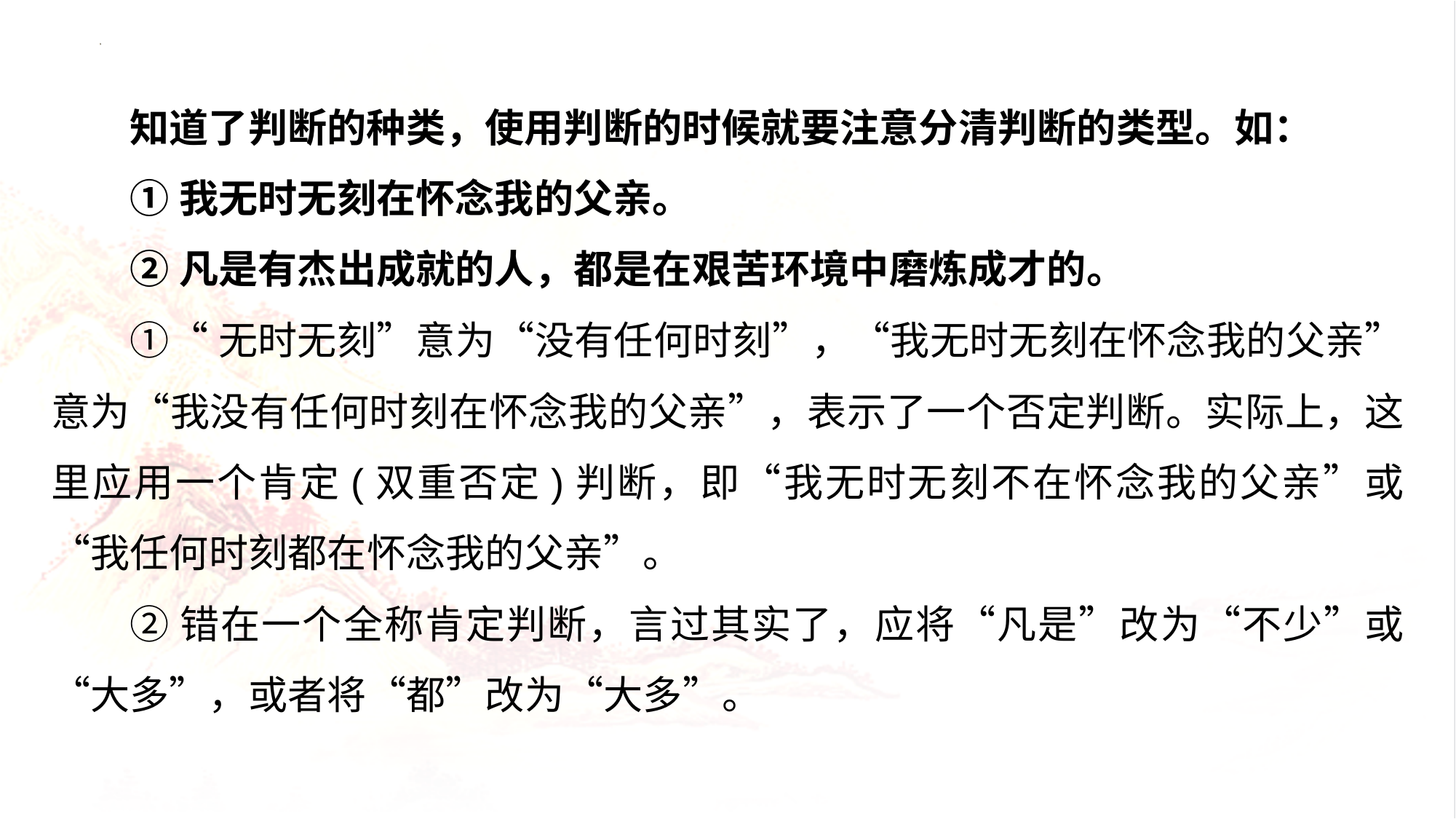

知道了判断的种类，使用判断的时候就要注意分清判断的类型。如：
①我无时无刻在怀念我的父亲。
②凡是有杰出成就的人，都是在艰苦环境中磨炼成才的。
①“无时无刻”意为“没有任何时刻”，“我无时无刻在怀念我的父亲”意为“我没有任何时刻在怀念我的父亲”，表示了一个否定判断。实际上，这里应用一个肯定(双重否定)判断，即“我无时无刻不在怀念我的父亲”或“我任何时刻都在怀念我的父亲”。
②错在一个全称肯定判断，言过其实了，应将“凡是”改为“不少”或“大多”，或者将“都”改为“大多”。